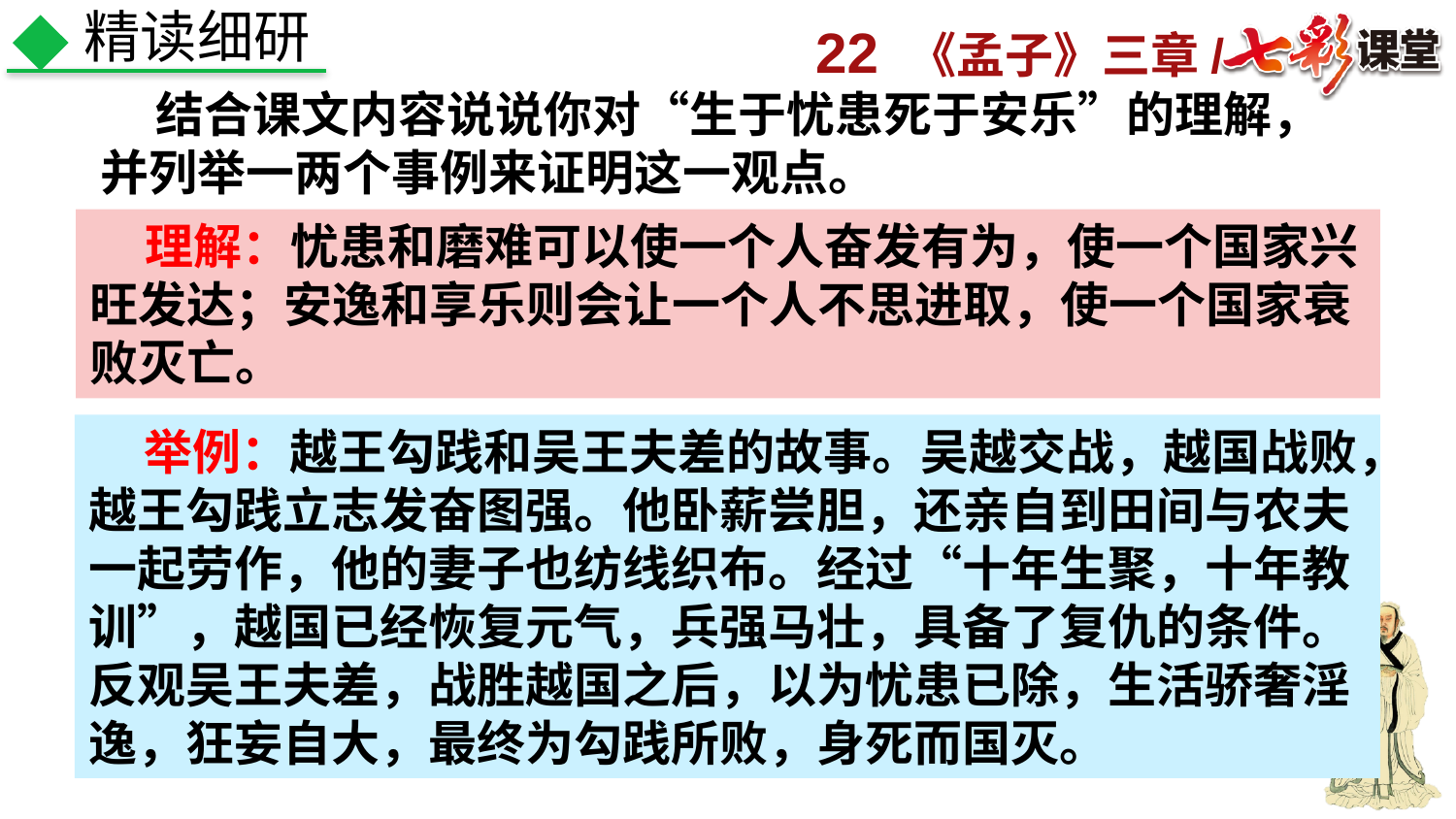

精读细研

    结合课文内容说说你对“生于忧患死于安乐”的理解，并列举一两个事例来证明这一观点。
    理解：忧患和磨难可以使一个人奋发有为，使一个国家兴旺发达；安逸和享乐则会让一个人不思进取，使一个国家衰败灭亡。
    举例：越王勾践和吴王夫差的故事。吴越交战，越国战败，越王勾践立志发奋图强。他卧薪尝胆，还亲自到田间与农夫一起劳作，他的妻子也纺线织布。经过“十年生聚，十年教训”，越国已经恢复元气，兵强马壮，具备了复仇的条件。反观吴王夫差，战胜越国之后，以为忧患已除，生活骄奢淫逸，狂妄自大，最终为勾践所败，身死而国灭。